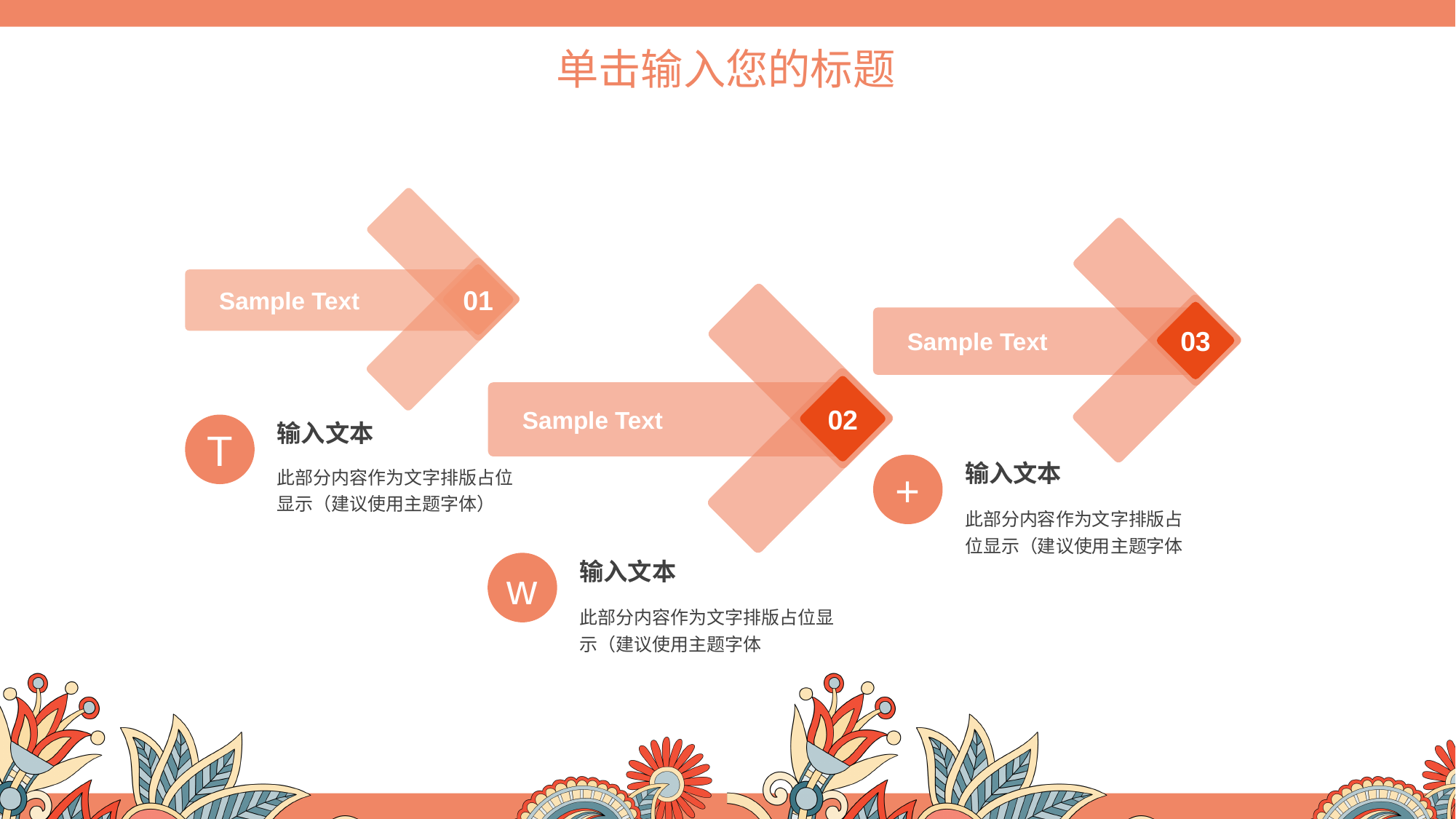

01
Sample Text

03
Sample Text

02
Sample Text

T
输入文本
此部分内容作为文字排版占位显示（建议使用主题字体）
+
输入文本
此部分内容作为文字排版占位显示（建议使用主题字体
w
输入文本
此部分内容作为文字排版占位显示（建议使用主题字体